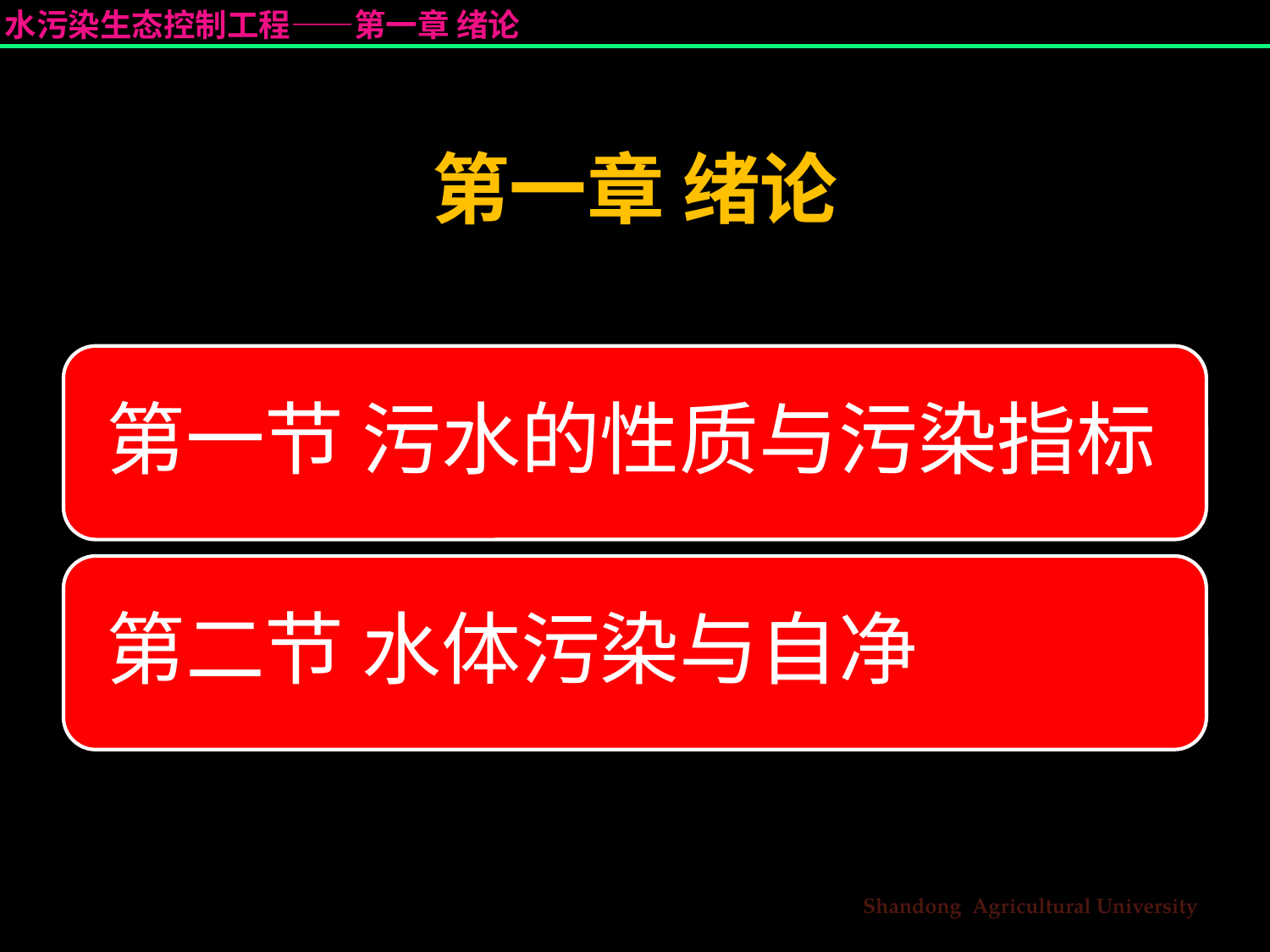

# 第一章 绪论
第一节 污水的性质与污染指标
第二节 水体污染与自净